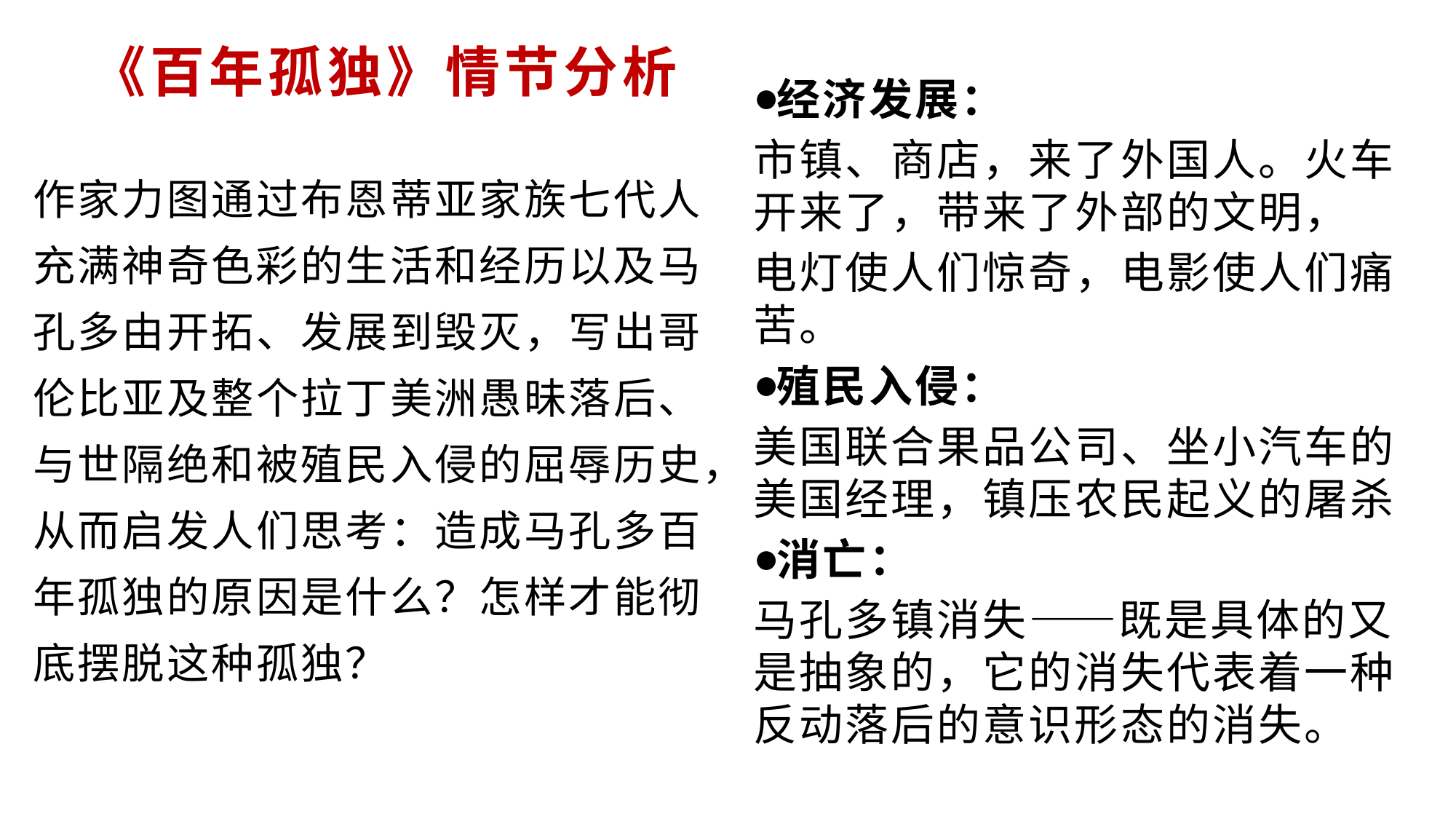

经济发展：
市镇、商店，来了外国人。火车开来了，带来了外部的文明，
电灯使人们惊奇，电影使人们痛苦。
殖民入侵：
美国联合果品公司、坐小汽车的美国经理，镇压农民起义的屠杀
消亡：
马孔多镇消失——既是具体的又是抽象的，它的消失代表着一种反动落后的意识形态的消失。

# 《百年孤独》情节分析

作家力图通过布恩蒂亚家族七代人充满神奇色彩的生活和经历以及马孔多由开拓、发展到毁灭，写出哥伦比亚及整个拉丁美洲愚昧落后、与世隔绝和被殖民入侵的屈辱历史，从而启发人们思考：造成马孔多百年孤独的原因是什么？怎样才能彻底摆脱这种孤独？